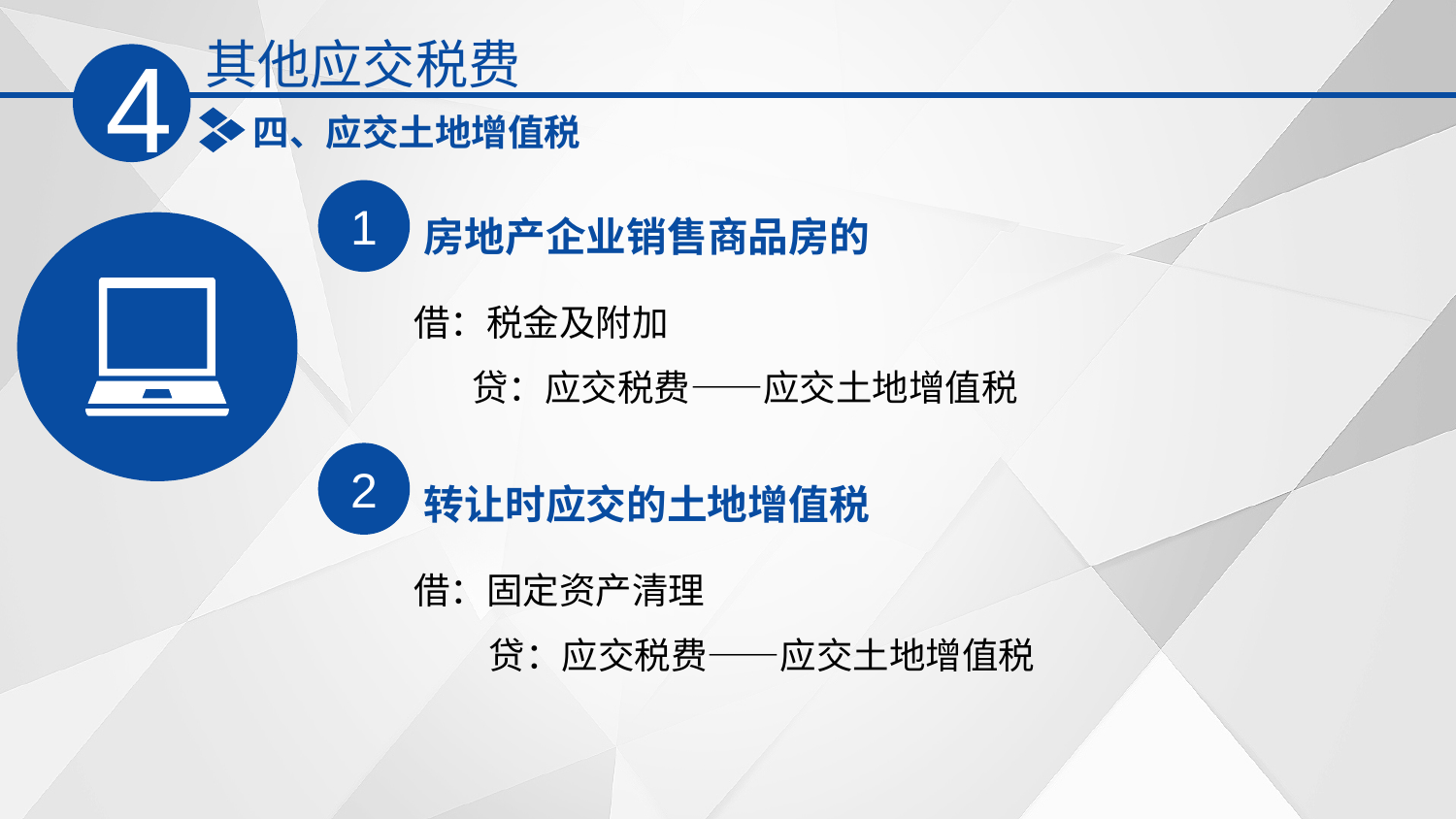

其他应交税费
4

四、应交土地增值税

1
房地产企业销售商品房的

借：税金及附加
      贷：应交税费——应交土地增值税
2
转让时应交的土地增值税
借：固定资产清理
        贷：应交税费——应交土地增值税